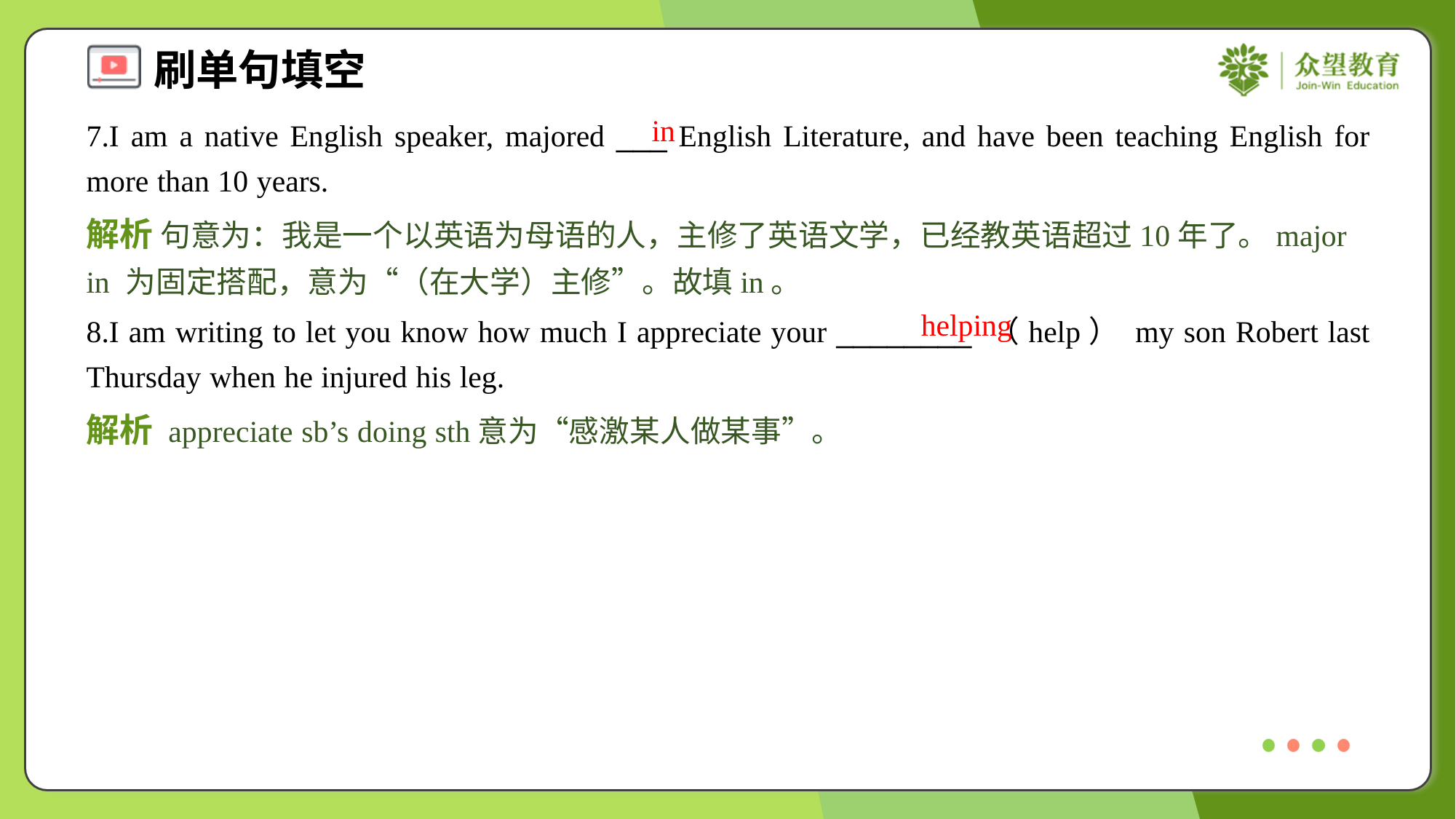

in
7.I am a native English speaker, majored ___ English Literature, and have been teaching English for more than 10 years.
解析 句意为：我是一个以英语为母语的人，主修了英语文学，已经教英语超过10年了。major in 为固定搭配，意为“（在大学）主修”。故填in。
helping
8.I am writing to let you know how much I appreciate your ________ （help） my son Robert last Thursday when he injured his leg.
解析 appreciate sb’s doing sth意为“感激某人做某事”。